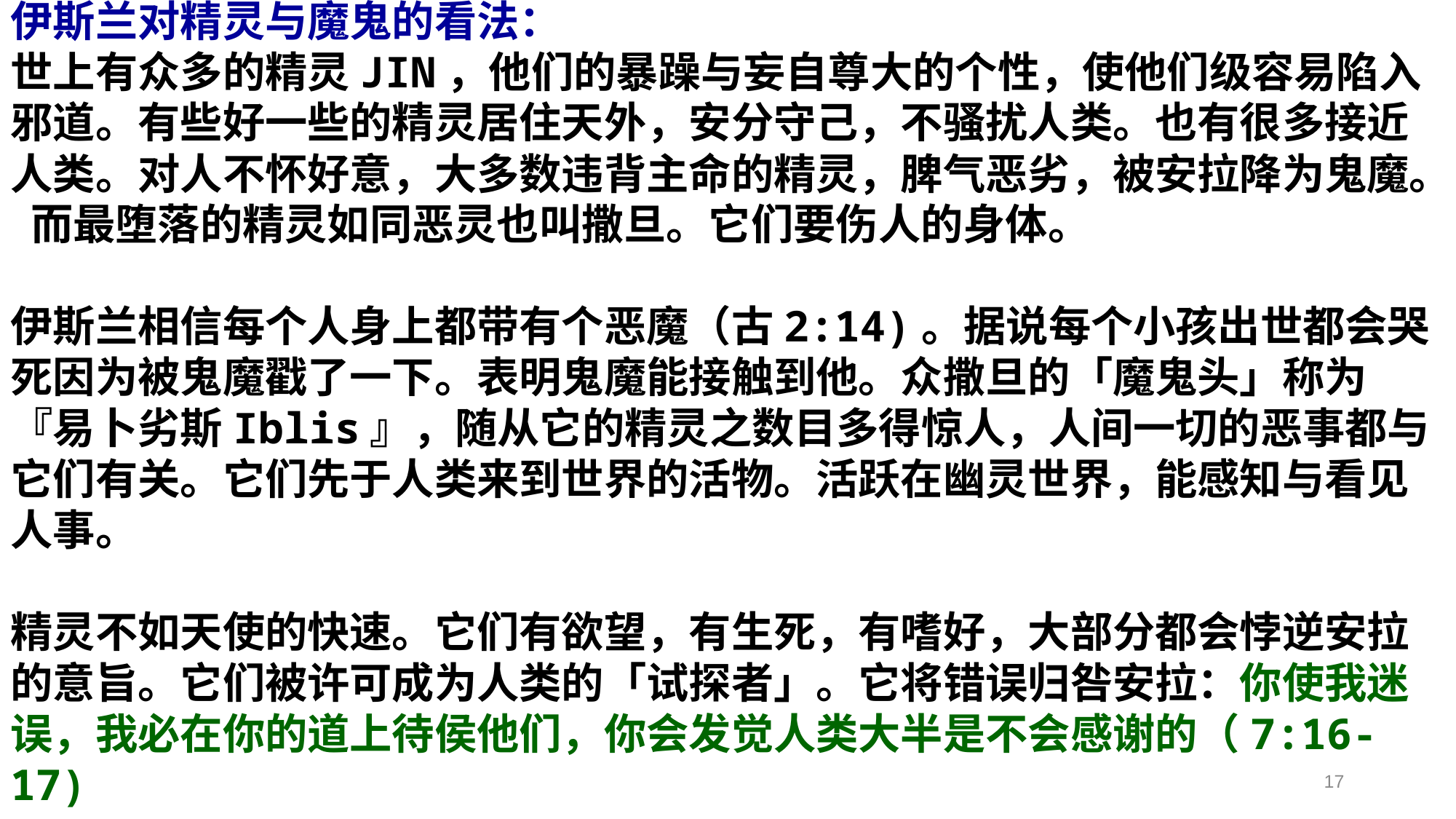

伊斯兰对精灵与魔鬼的看法：
世上有众多的精灵JIN，他们的暴躁与妄自尊大的个性，使他们级容易陷入邪道。有些好一些的精灵居住天外，安分守己，不骚扰人类。也有很多接近人类。对人不怀好意，大多数违背主命的精灵，脾气恶劣，被安拉降为鬼魔。
 而最堕落的精灵如同恶灵也叫撒旦。它们要伤人的身体。

伊斯兰相信每个人身上都带有个恶魔（古2:14)。据说每个小孩出世都会哭死因为被鬼魔戳了一下。表明鬼魔能接触到他。众撒旦的「魔鬼头」称为『易卜劣斯Iblis』，随从它的精灵之数目多得惊人，人间一切的恶事都与它们有关。它们先于人类来到世界的活物。活跃在幽灵世界，能感知与看见人事。

精灵不如天使的快速。它们有欲望，有生死，有嗜好，大部分都会悖逆安拉的意旨。它们被许可成为人类的「试探者」。它将错误归咎安拉：你使我迷误，我必在你的道上待侯他们，你会发觉人类大半是不会感谢的（7:16-17)
17